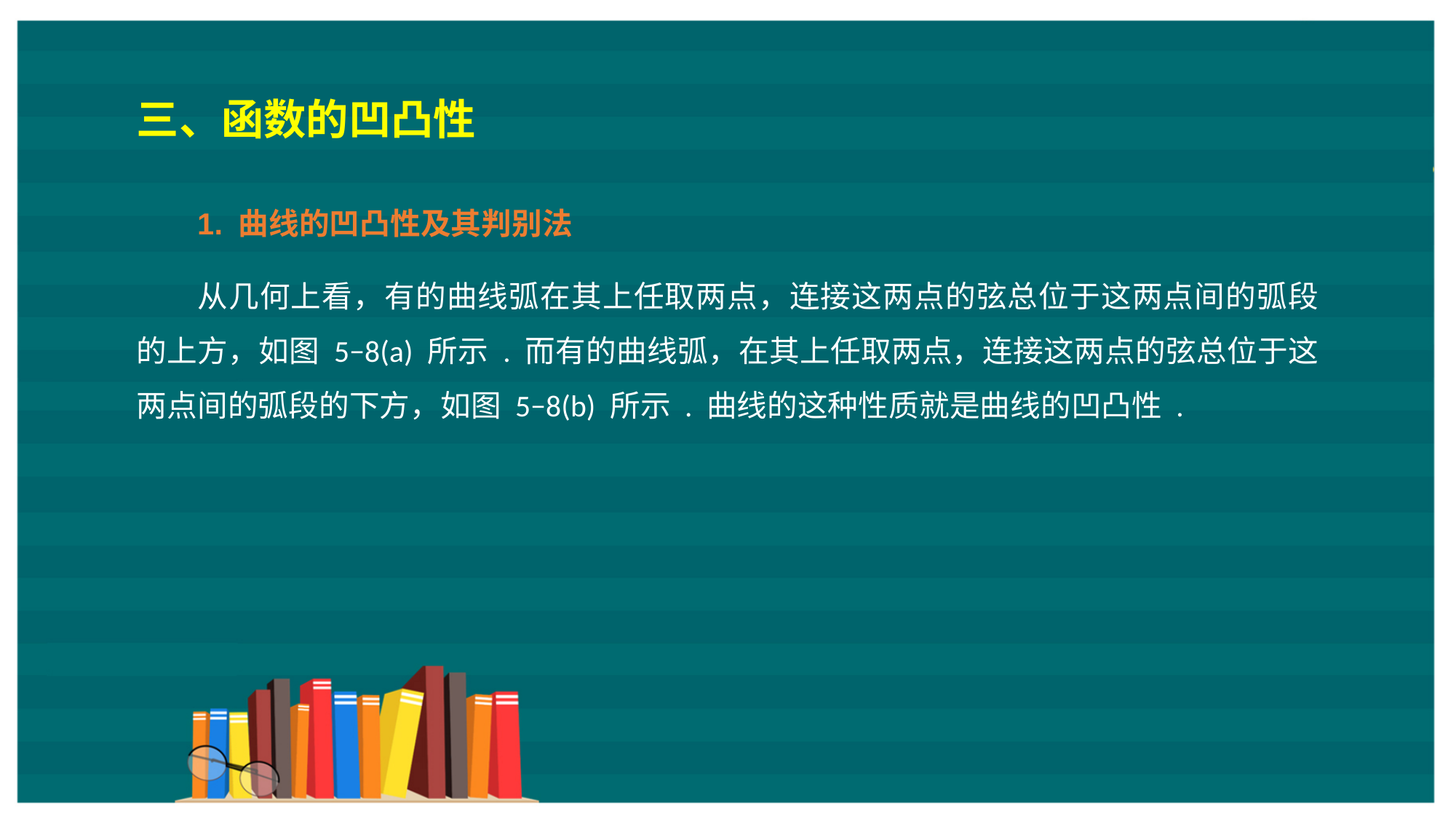

三、函数的凹凸性
1. 曲线的凹凸性及其判别法
从几何上看，有的曲线弧在其上任取两点，连接这两点的弦总位于这两点间的弧段的上方，如图 5−8(a) 所示 . 而有的曲线弧，在其上任取两点，连接这两点的弦总位于这两点间的弧段的下方，如图 5−8(b) 所示 . 曲线的这种性质就是曲线的凹凸性 .